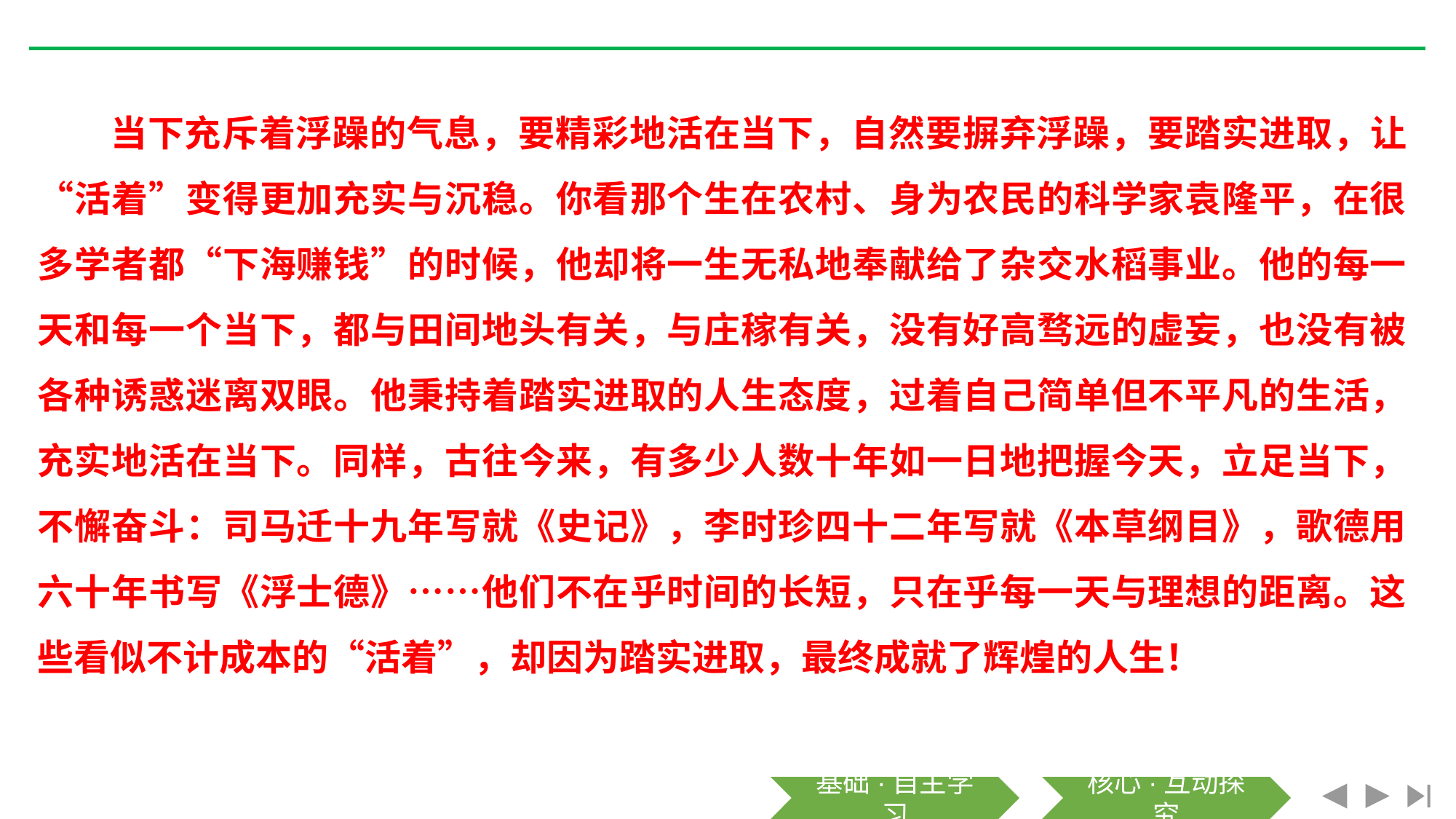

当下充斥着浮躁的气息，要精彩地活在当下，自然要摒弃浮躁，要踏实进取，让“活着”变得更加充实与沉稳。你看那个生在农村、身为农民的科学家袁隆平，在很多学者都“下海赚钱”的时候，他却将一生无私地奉献给了杂交水稻事业。他的每一天和每一个当下，都与田间地头有关，与庄稼有关，没有好高骛远的虚妄，也没有被各种诱惑迷离双眼。他秉持着踏实进取的人生态度，过着自己简单但不平凡的生活，充实地活在当下。同样，古往今来，有多少人数十年如一日地把握今天，立足当下，不懈奋斗：司马迁十九年写就《史记》，李时珍四十二年写就《本草纲目》，歌德用六十年书写《浮士德》……他们不在乎时间的长短，只在乎每一天与理想的距离。这些看似不计成本的“活着”，却因为踏实进取，最终成就了辉煌的人生！